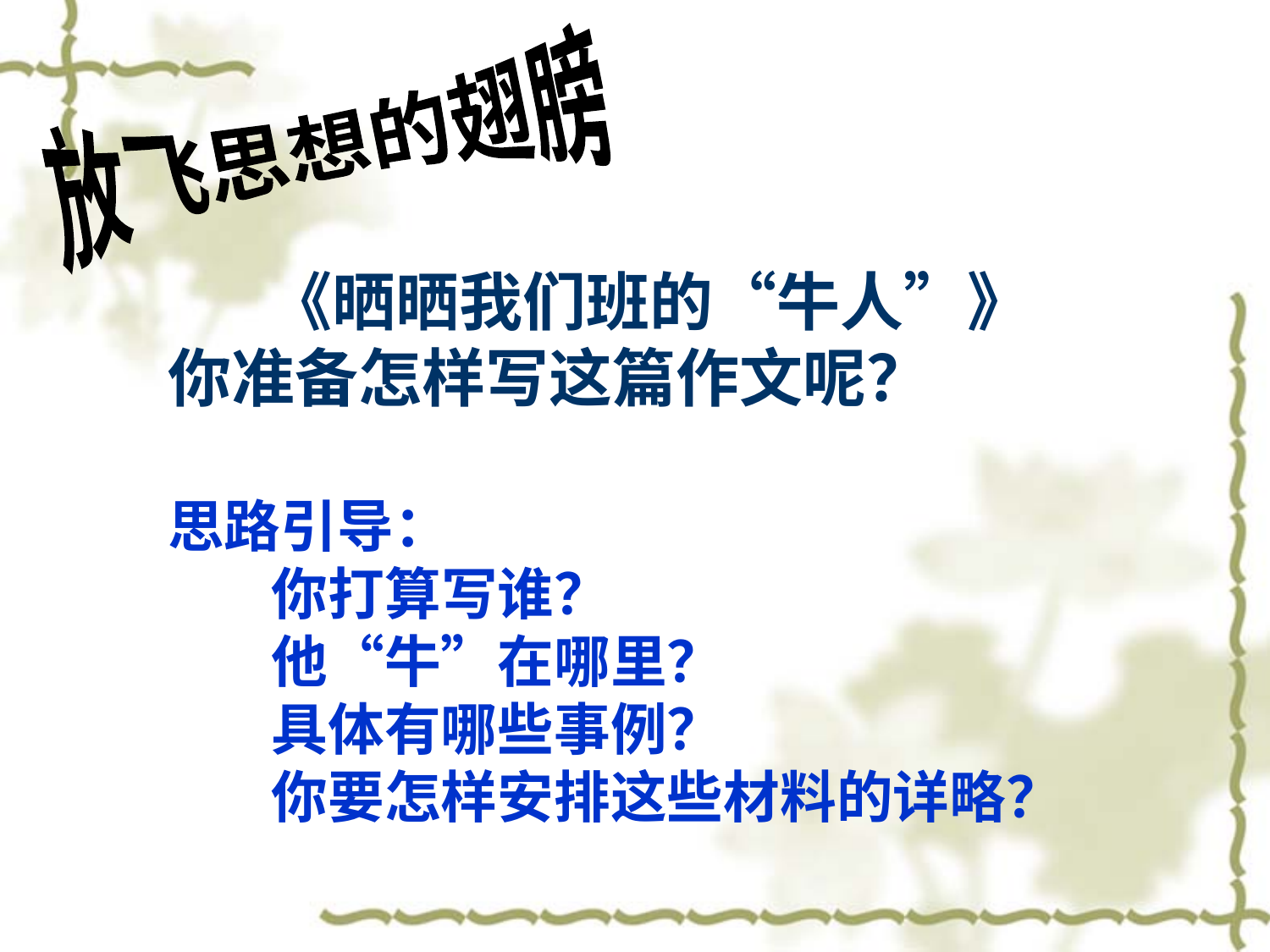

放飞思想的翅膀
      《晒晒我们班的“牛人”》
你准备怎样写这篇作文呢？

思路引导：
       你打算写谁？
       他“牛”在哪里？
       具体有哪些事例？
       你要怎样安排这些材料的详略？